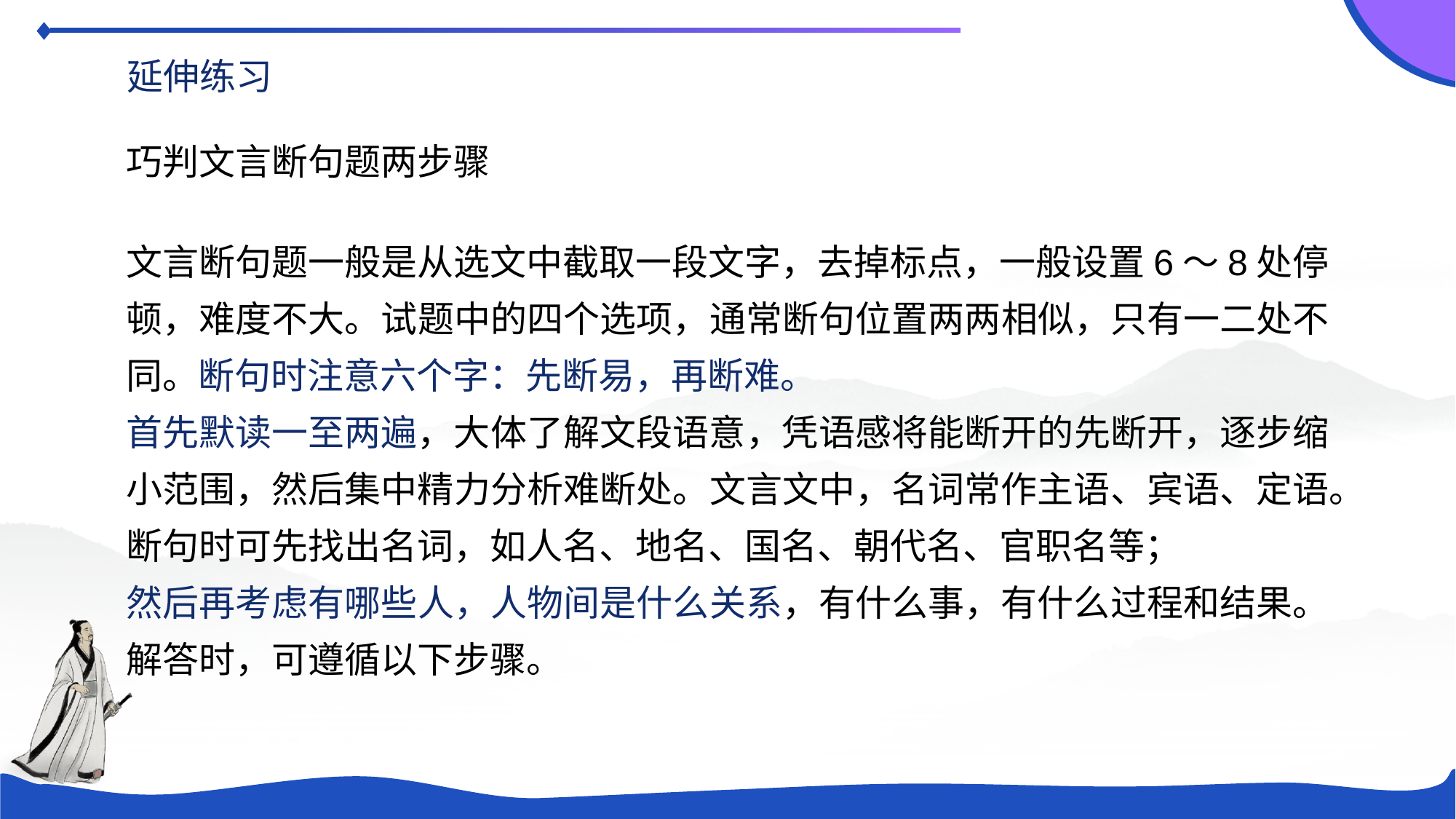

延伸练习
巧判文言断句题两步骤

文言断句题一般是从选文中截取一段文字，去掉标点，一般设置6～8处停顿，难度不大。试题中的四个选项，通常断句位置两两相似，只有一二处不同。断句时注意六个字：先断易，再断难。
首先默读一至两遍，大体了解文段语意，凭语感将能断开的先断开，逐步缩小范围，然后集中精力分析难断处。文言文中，名词常作主语、宾语、定语。断句时可先找出名词，如人名、地名、国名、朝代名、官职名等；
然后再考虑有哪些人，人物间是什么关系，有什么事，有什么过程和结果。解答时，可遵循以下步骤。